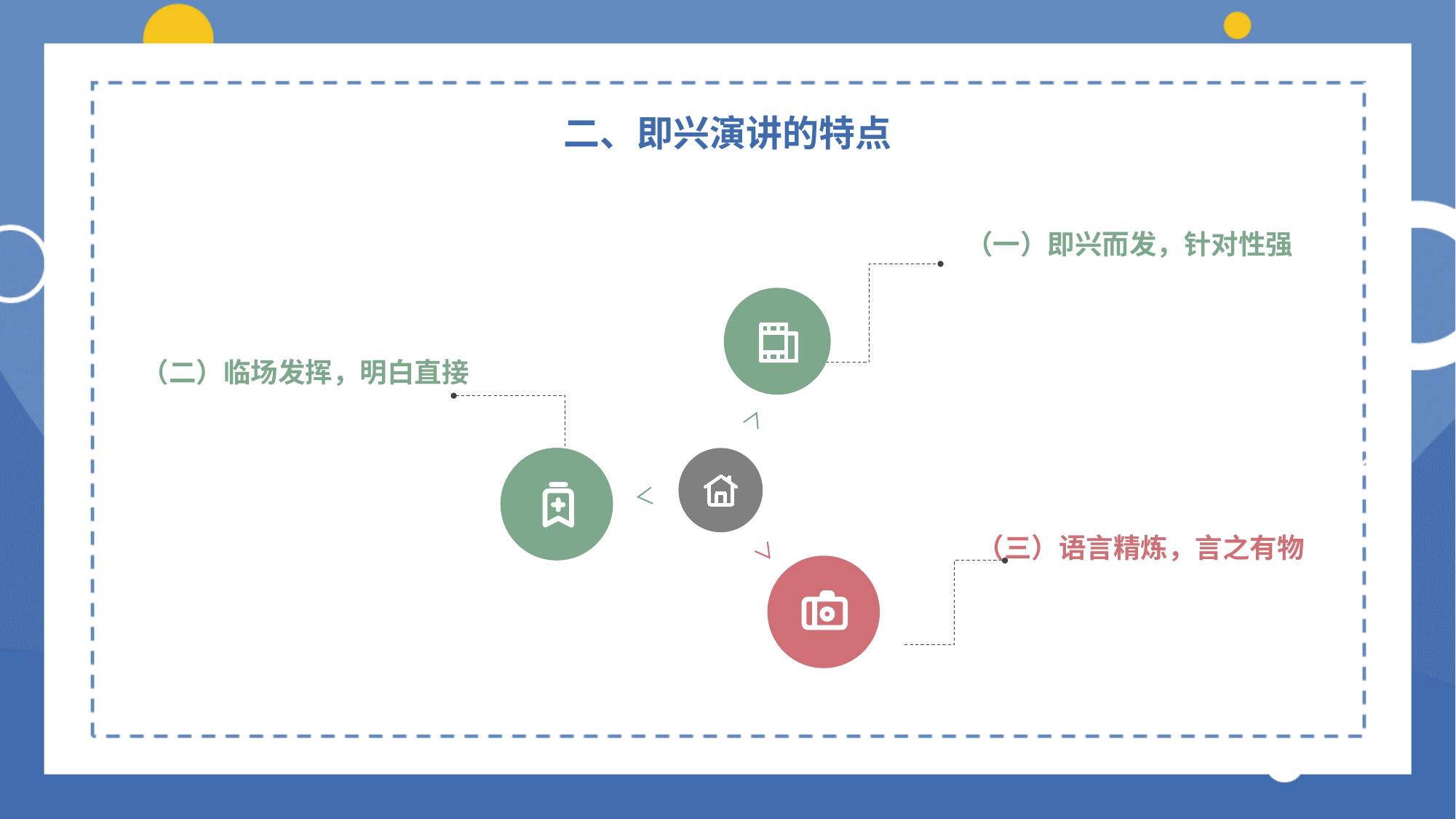

二、即兴演讲的特点
（一）即兴而发，针对性强

（二）临场发挥，明白直接

（三）语言精炼，言之有物